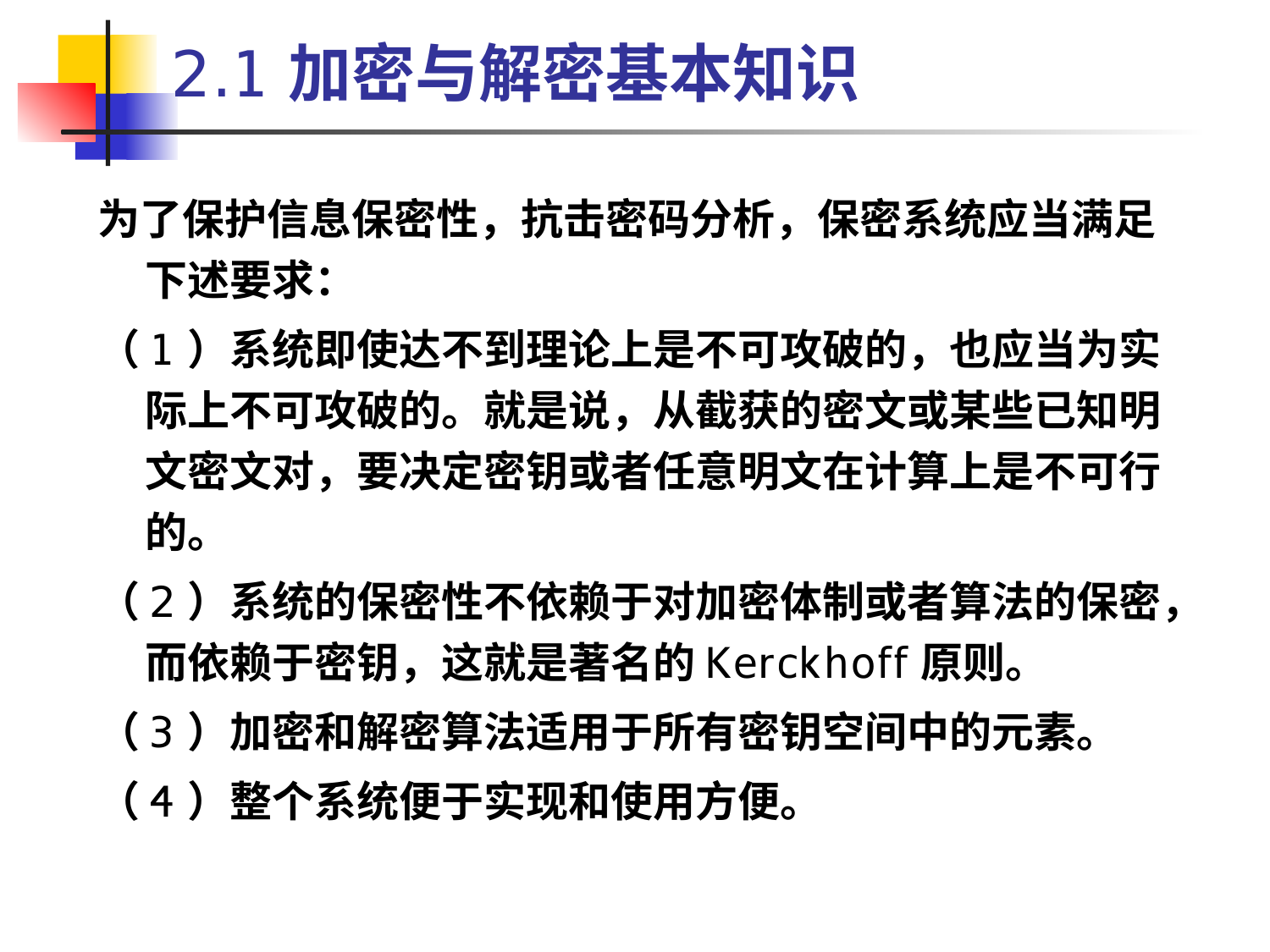

# 2.1加密与解密基本知识
为了保护信息保密性，抗击密码分析，保密系统应当满足下述要求：
（1）系统即使达不到理论上是不可攻破的，也应当为实际上不可攻破的。就是说，从截获的密文或某些已知明文密文对，要决定密钥或者任意明文在计算上是不可行的。
（2）系统的保密性不依赖于对加密体制或者算法的保密，而依赖于密钥，这就是著名的Kerckhoff原则。
（3）加密和解密算法适用于所有密钥空间中的元素。
（4）整个系统便于实现和使用方便。

7